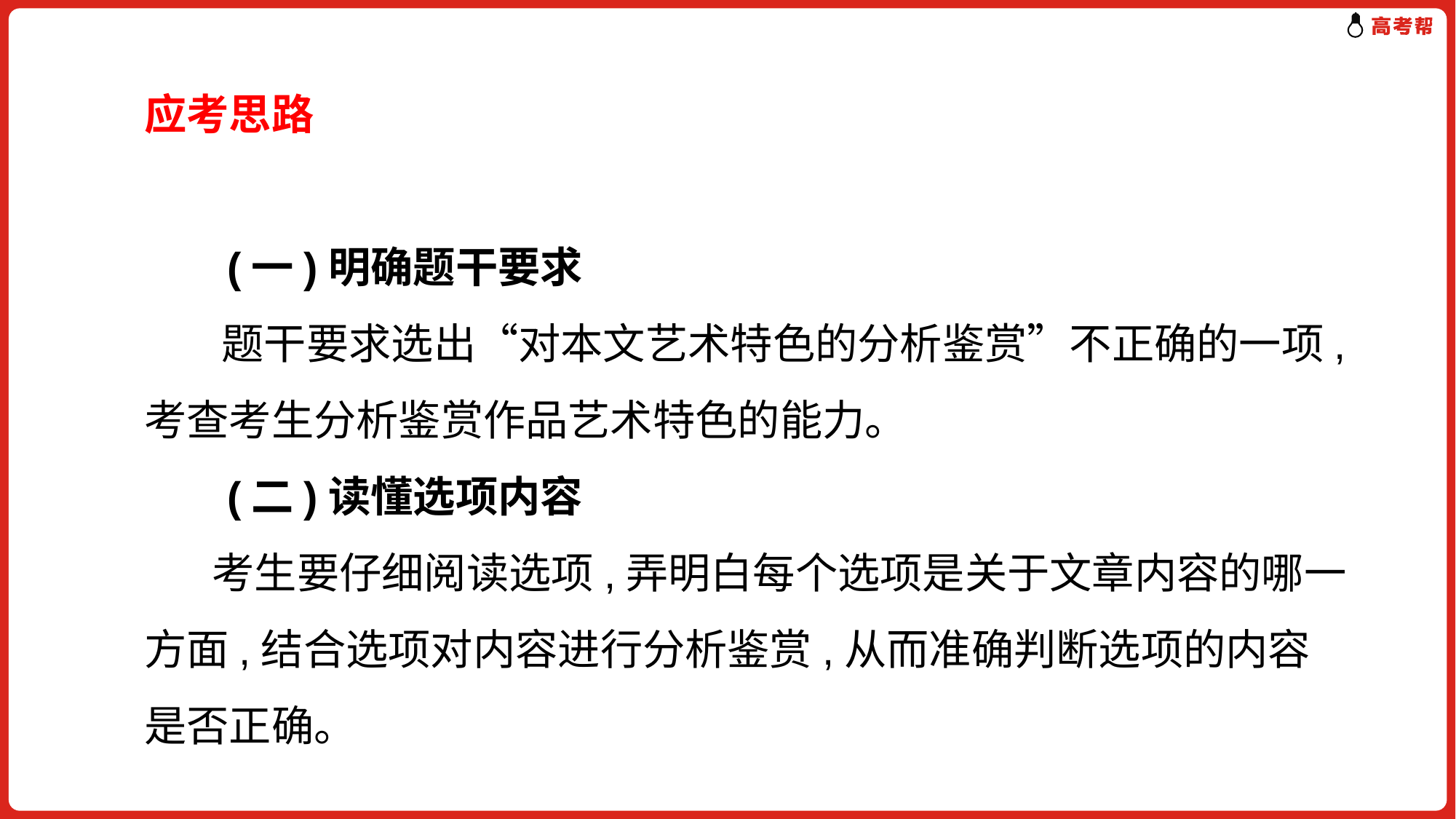

应考思路

       (一)明确题干要求
       题干要求选出“对本文艺术特色的分析鉴赏”不正确的一项,考查考生分析鉴赏作品艺术特色的能力。
       (二)读懂选项内容
      考生要仔细阅读选项,弄明白每个选项是关于文章内容的哪一方面,结合选项对内容进行分析鉴赏,从而准确判断选项的内容是否正确。